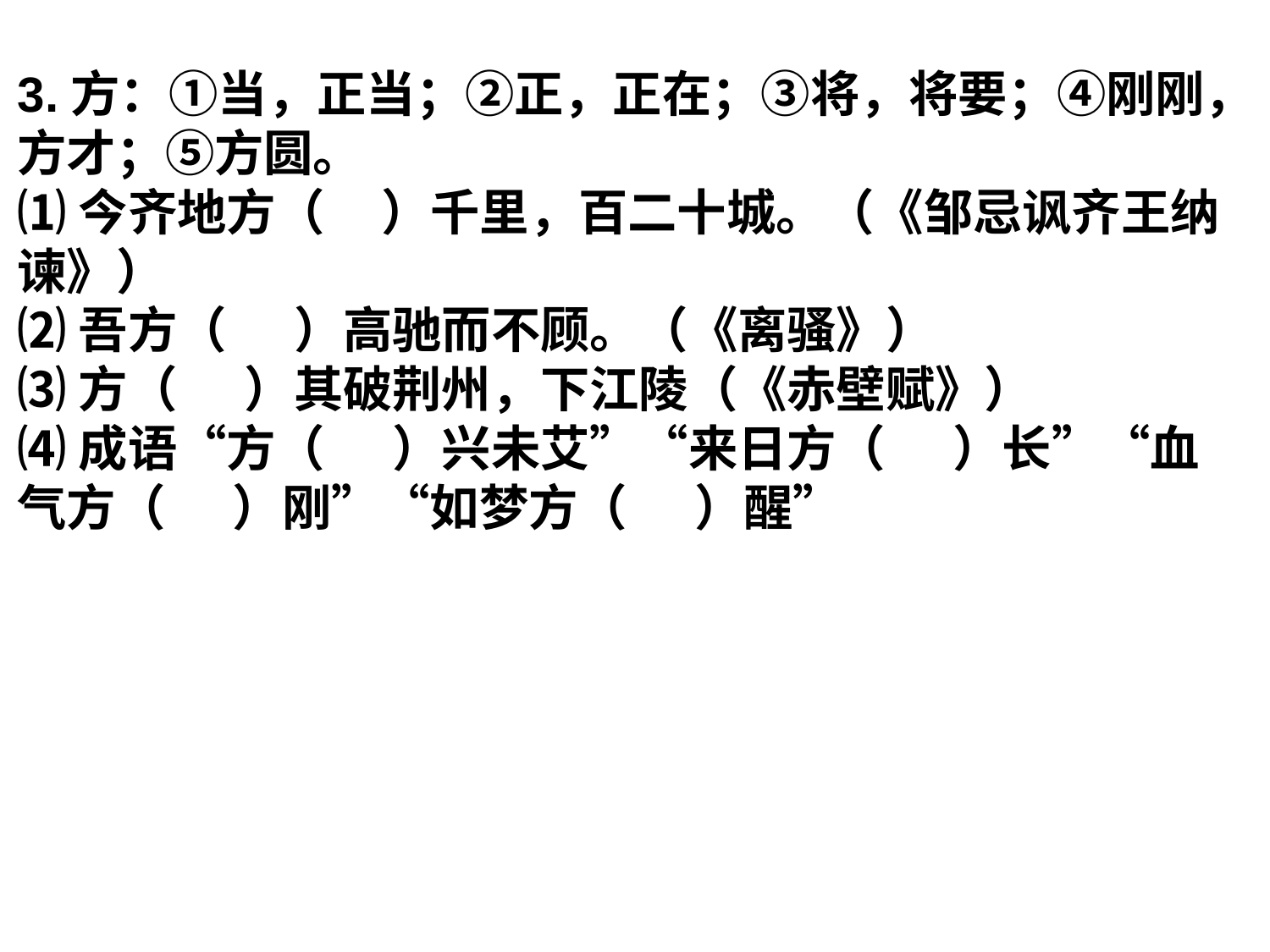

3.方：①当，正当；②正，正在；③将，将要；④刚刚，方才；⑤方圆。
⑴今齐地方（     ）千里，百二十城。（《邹忌讽齐王纳谏》）
⑵吾方（      ）高驰而不顾。（《离骚》）
⑶方（      ）其破荆州，下江陵（《赤壁赋》）
⑷成语“方（      ）兴未艾”“来日方（      ）长”“血气方（      ）刚”“如梦方（      ）醒”